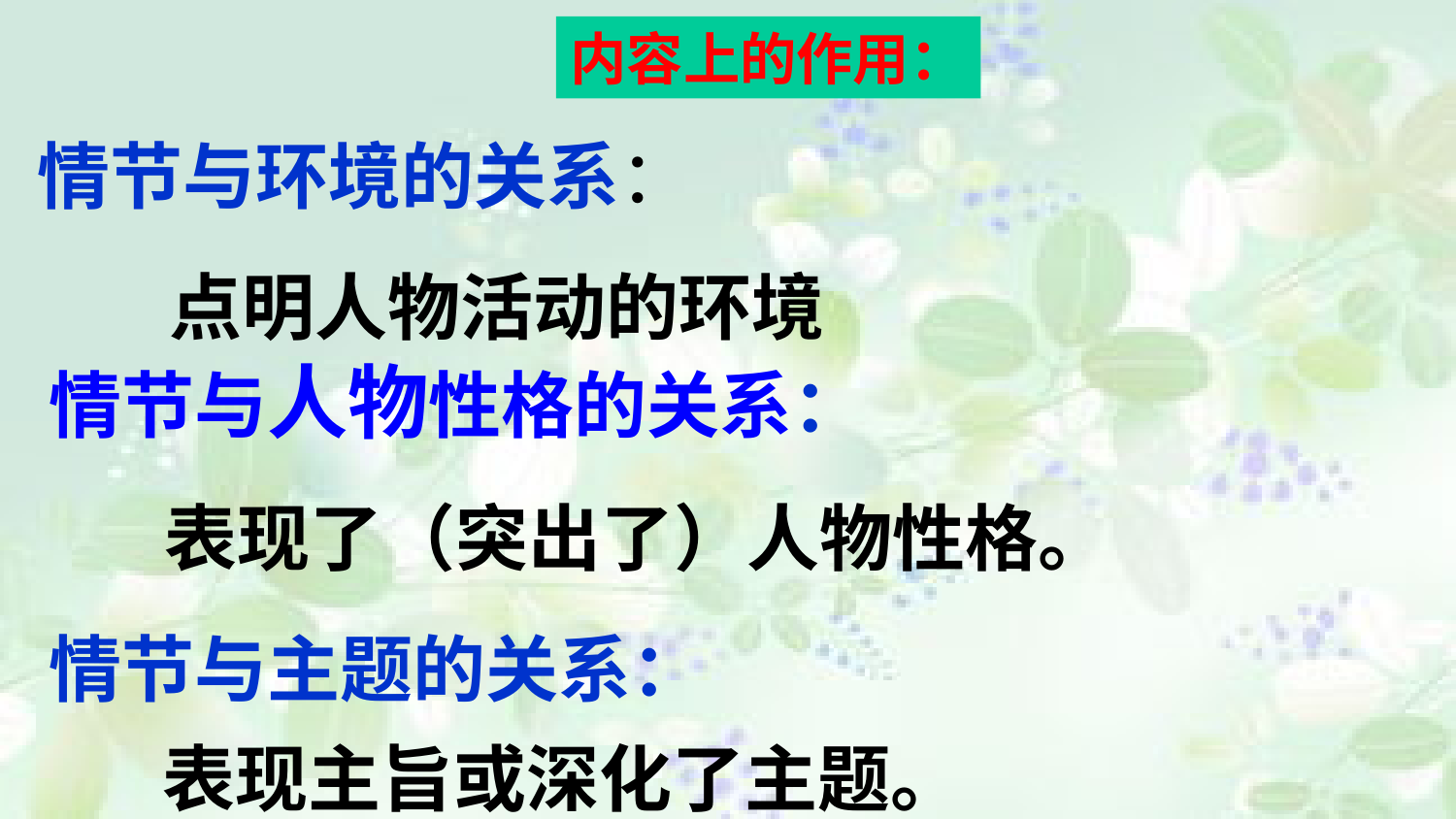

内容上的作用：
情节与环境的关系：
       点明人物活动的环境
情节与人物性格的关系：
      表现了（突出了）人物性格。
情节与主题的关系：
表现主旨或深化了主题。